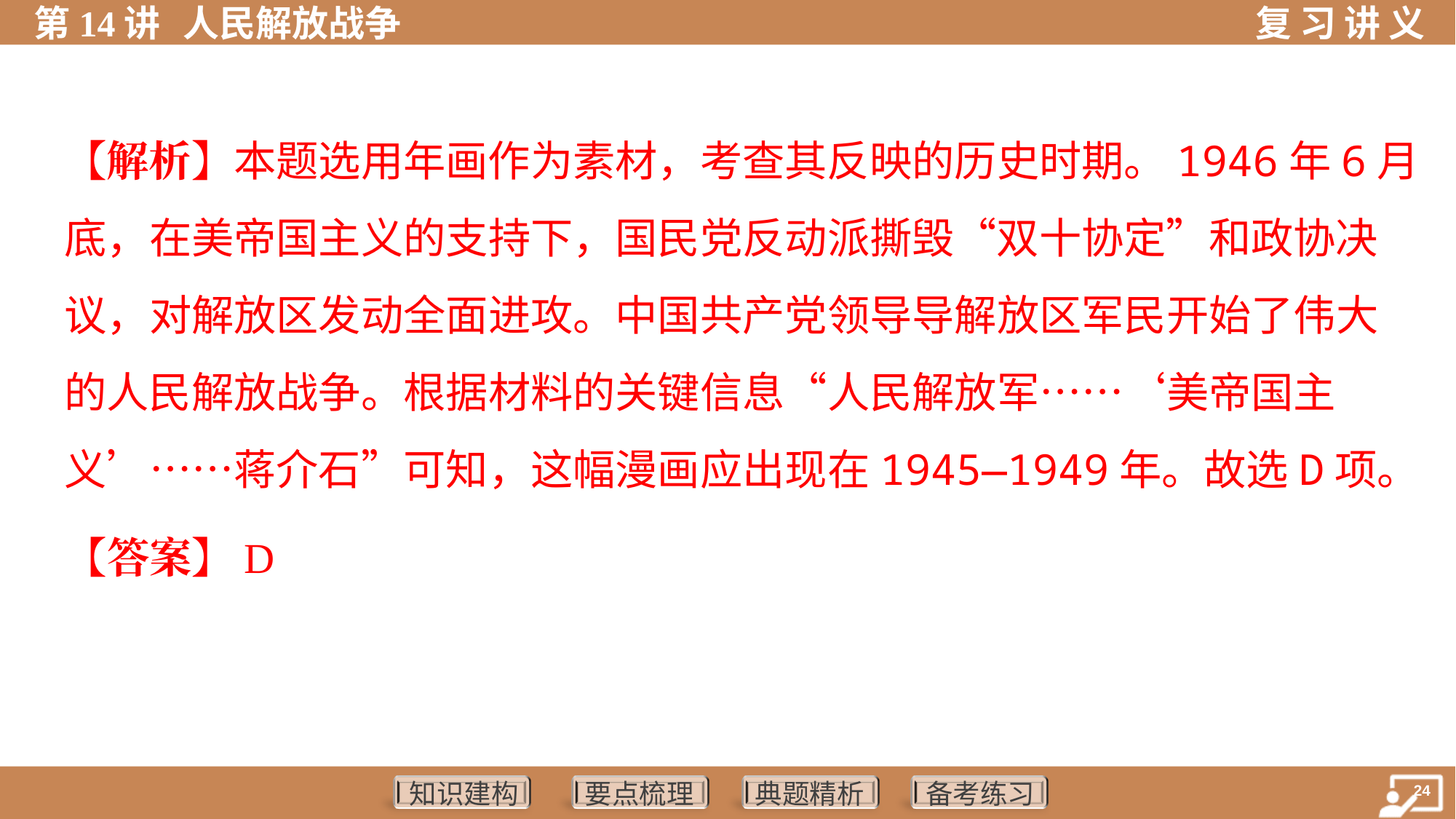

【解析】本题选用年画作为素材，考查其反映的历史时期。1946年6月
底，在美帝国主义的支持下，国民党反动派撕毁“双十协定”和政协决
议，对解放区发动全面进攻。中国共产党领导导解放区军民开始了伟大
的人民解放战争。根据材料的关键信息“人民解放军……‘美帝国主
义’……蒋介石”可知，这幅漫画应出现在1945—1949年。故选D项。

【答案】D